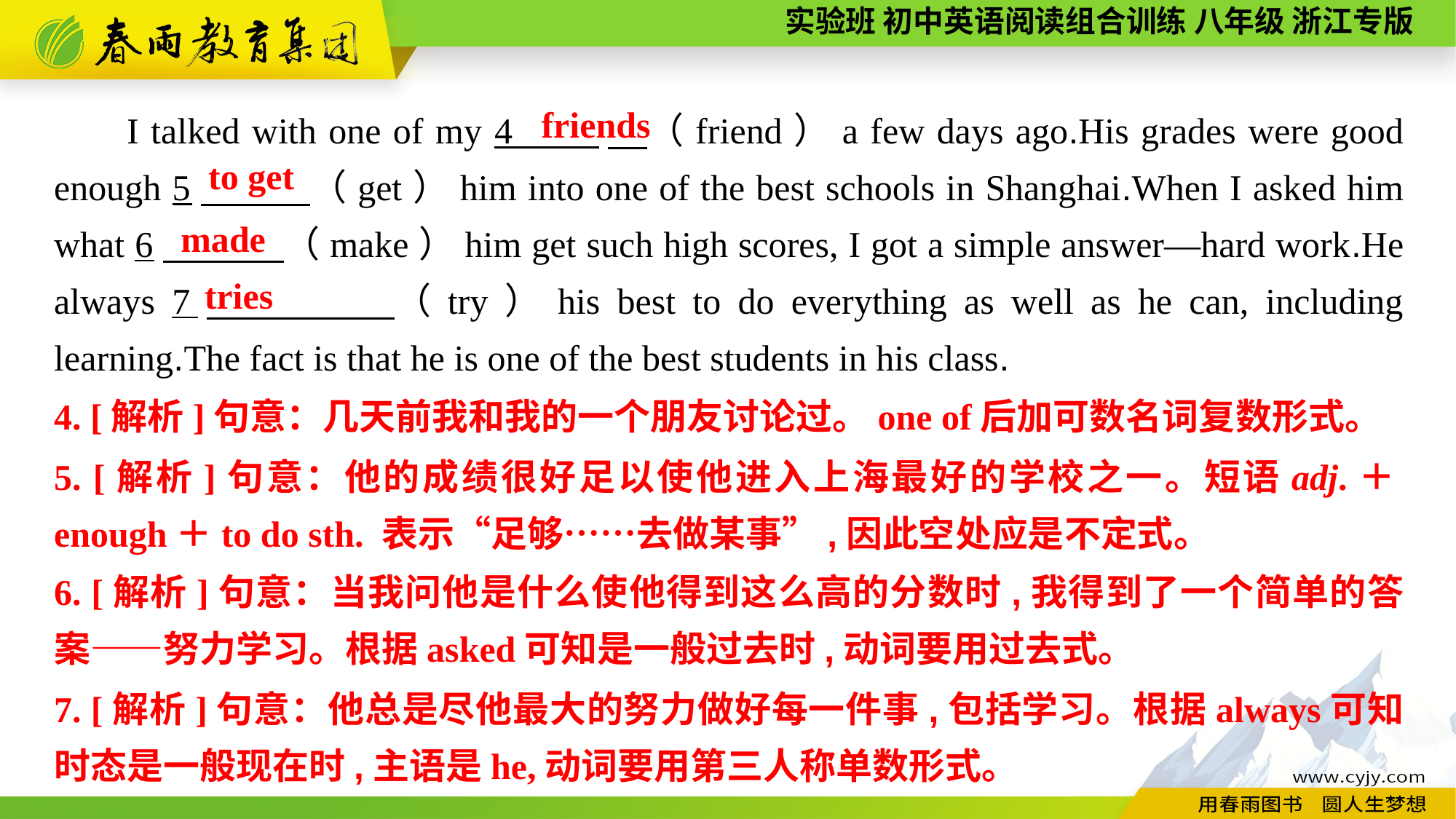

I talked with one of my 4       　（friend）a few days ago.His grades were good enough 5　       （get）him into one of the best schools in Shanghai.When I asked him what 6　         （make）him get such high scores, I got a simple answer—hard work.He always 7　         （try）his best to do everything as well as he can, including learning.The fact is that he is one of the best students in his class.
 friends
to get
made
tries
4. [解析]句意：几天前我和我的一个朋友讨论过。one of后加可数名词复数形式。
5. [解析]句意：他的成绩很好足以使他进入上海最好的学校之一。短语adj.＋enough＋to do sth. 表示“足够……去做某事”,因此空处应是不定式。
6. [解析]句意：当我问他是什么使他得到这么高的分数时,我得到了一个简单的答案——努力学习。根据asked可知是一般过去时,动词要用过去式。
7. [解析]句意：他总是尽他最大的努力做好每一件事,包括学习。根据always可知时态是一般现在时,主语是he,动词要用第三人称单数形式。